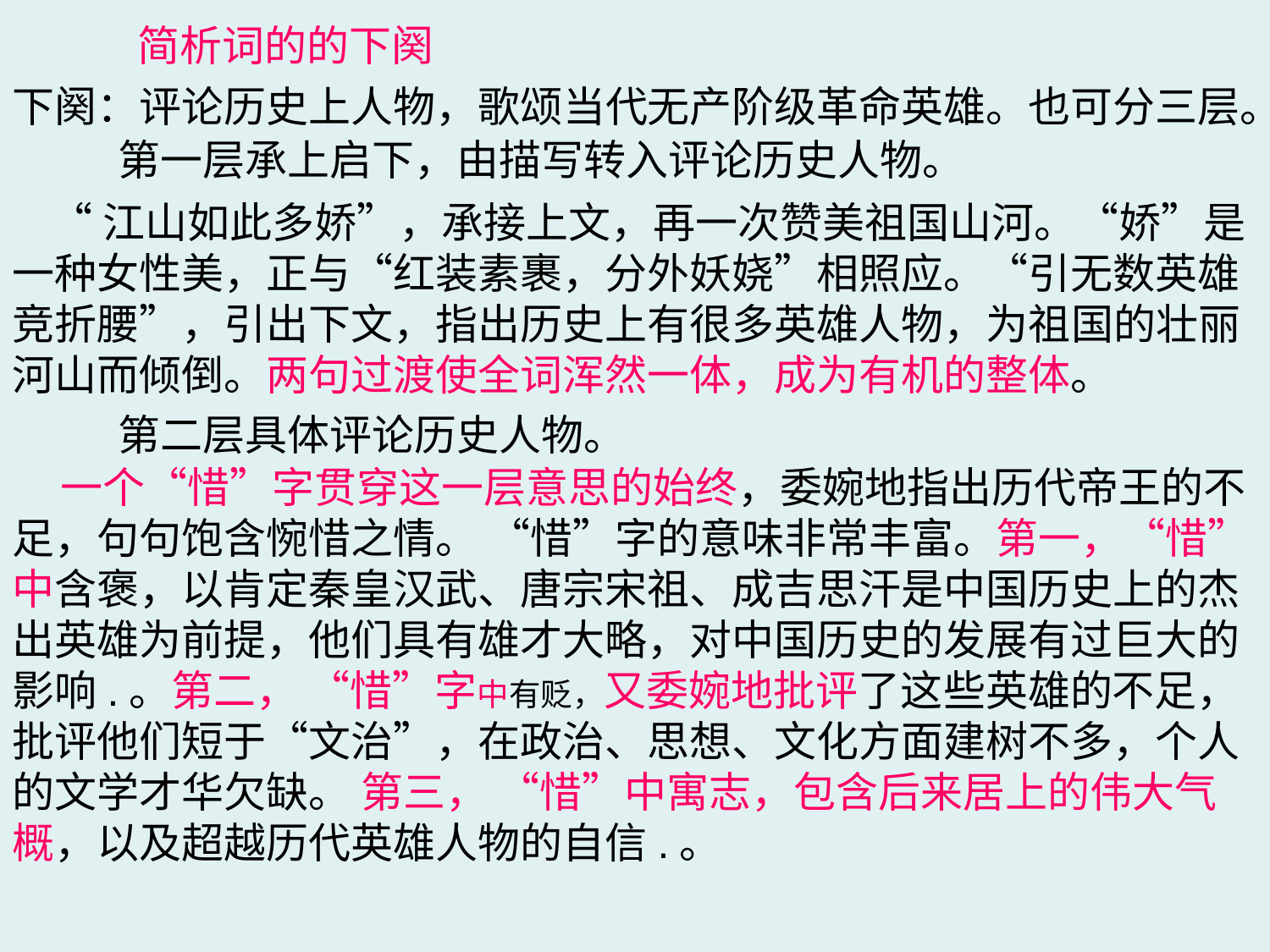

简析词的的下阕
下阕：评论历史上人物，歌颂当代无产阶级革命英雄。也可分三层。
第一层承上启下，由描写转入评论历史人物。
    “江山如此多娇”，承接上文，再一次赞美祖国山河。“娇”是一种女性美，正与“红装素裹，分外妖娆”相照应。“引无数英雄竞折腰”，引出下文，指出历史上有很多英雄人物，为祖国的壮丽河山而倾倒。两句过渡使全词浑然一体，成为有机的整体。
第二层具体评论历史人物。
    一个“惜”字贯穿这一层意思的始终，委婉地指出历代帝王的不足，句句饱含惋惜之情。 “惜”字的意味非常丰富。第一，“惜” 中含褒，以肯定秦皇汉武、唐宗宋祖、成吉思汗是中国历史上的杰出英雄为前提，他们具有雄才大略，对中国历史的发展有过巨大的影响.。第二， “惜”字中有贬，又委婉地批评了这些英雄的不足，批评他们短于“文治”，在政治、思想、文化方面建树不多，个人的文学才华欠缺。 第三， “惜”中寓志，包含后来居上的伟大气概，以及超越历代英雄人物的自信.。
#